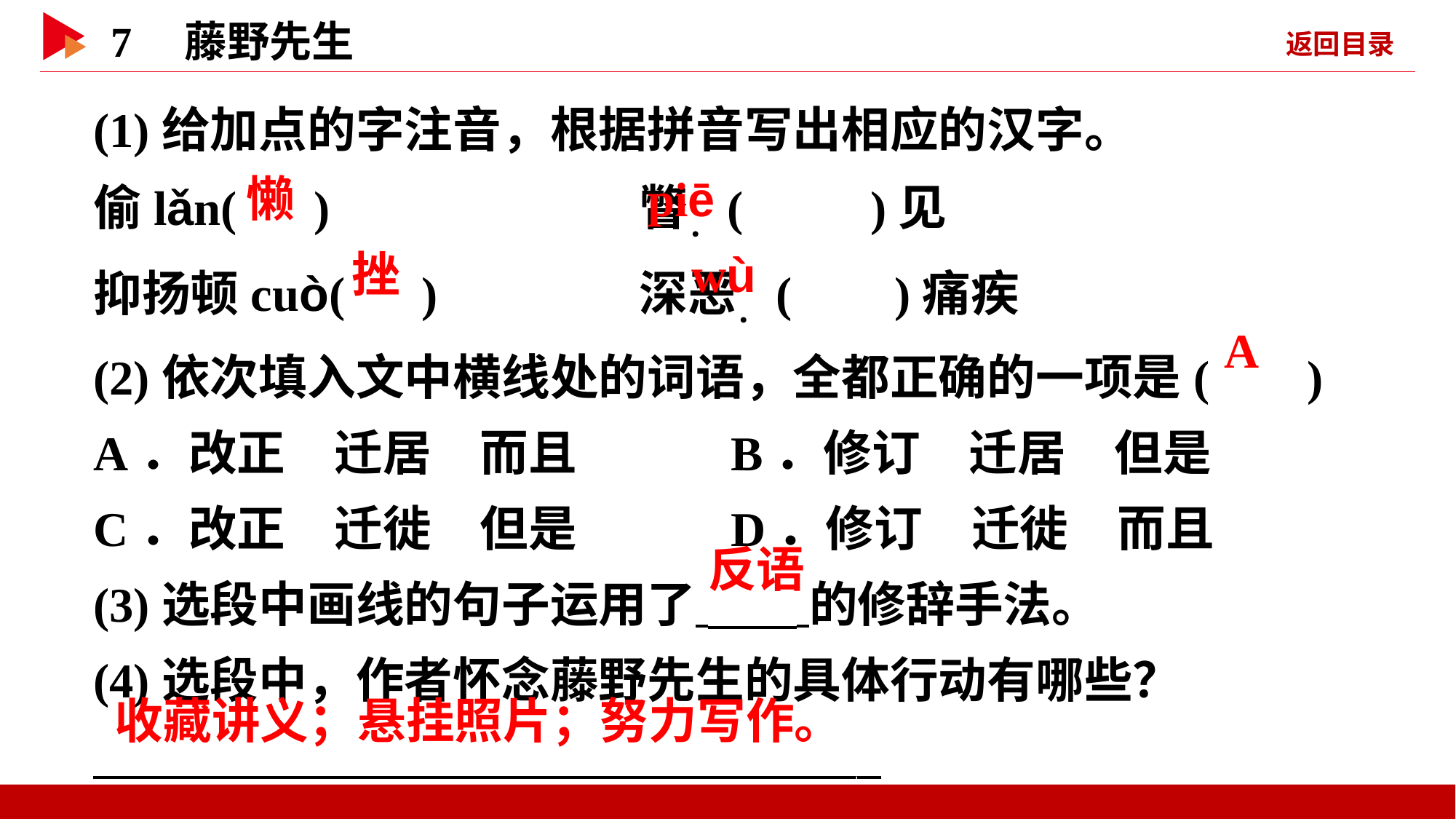

(1)给加点的字注音，根据拼音写出相应的汉字。
偷lǎn(      )　　　　	瞥．(          )见
抑扬顿cuò(      )         	深恶．(        )痛疾
(2)依次填入文中横线处的词语，全都正确的一项是(        )
A．改正　迁居　而且             B．修订　迁居　但是
C．改正　迁徙　但是             D．修订　迁徙　而且
(3)选段中画线的句子运用了          的修辞手法。
(4)选段中，作者怀念藤野先生的具体行动有哪些？
                                                         _
   懒
 piē
   挫
 wù
   A
 反语
 收藏讲义；悬挂照片；努力写作。